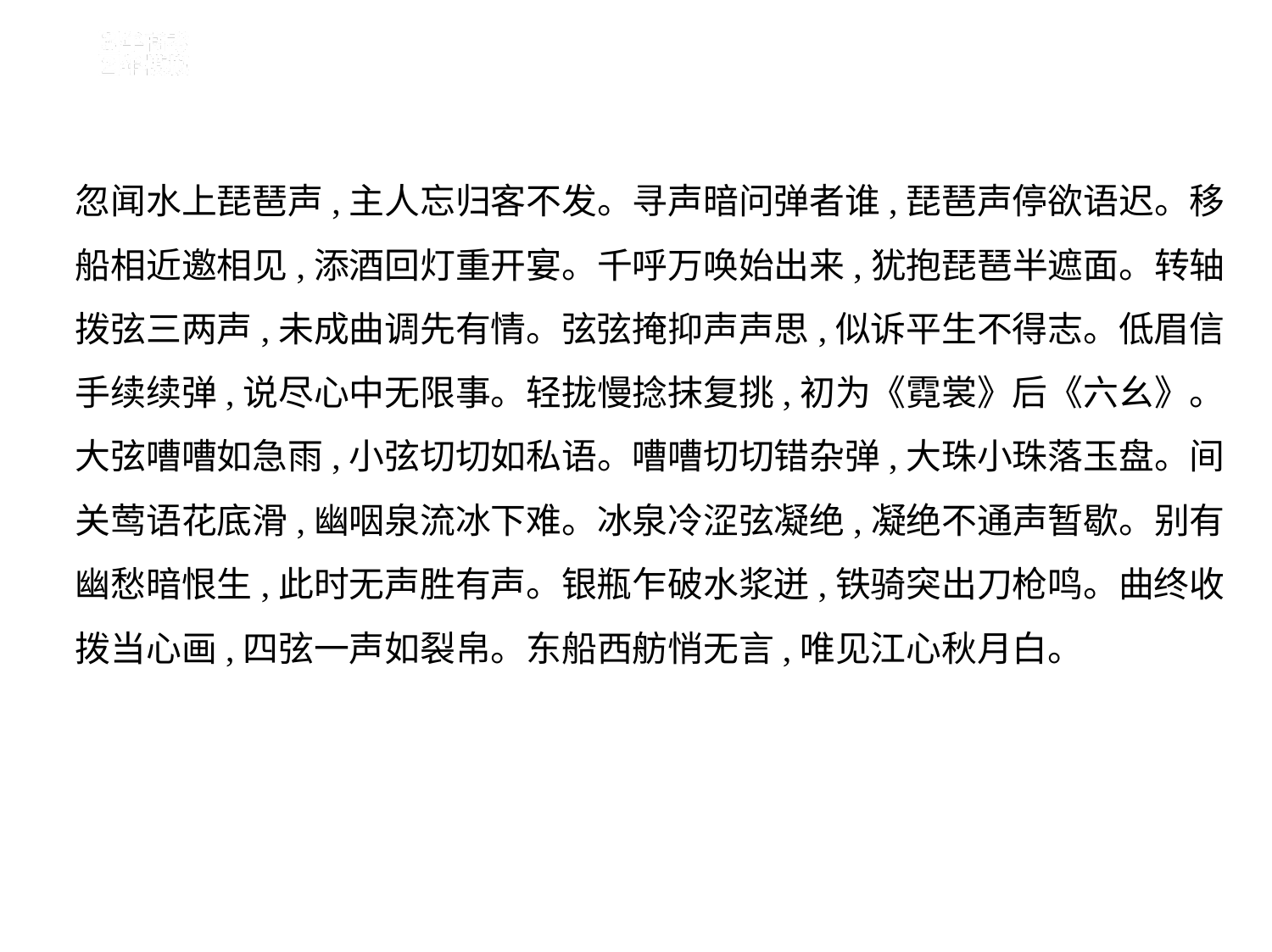

忽闻水上琵琶声,主人忘归客不发。寻声暗问弹者谁,琵琶声停欲语迟。移
船相近邀相见,添酒回灯重开宴。千呼万唤始出来,犹抱琵琶半遮面。转轴
拨弦三两声,未成曲调先有情。弦弦掩抑声声思,似诉平生不得志。低眉信
手续续弹,说尽心中无限事。轻拢慢捻抹复挑,初为《霓裳》后《六幺》。
大弦嘈嘈如急雨,小弦切切如私语。嘈嘈切切错杂弹,大珠小珠落玉盘。间
关莺语花底滑,幽咽泉流冰下难。冰泉冷涩弦凝绝,凝绝不通声暂歇。别有
幽愁暗恨生,此时无声胜有声。银瓶乍破水浆迸,铁骑突出刀枪鸣。曲终收
拨当心画,四弦一声如裂帛。东船西舫悄无言,唯见江心秋月白。